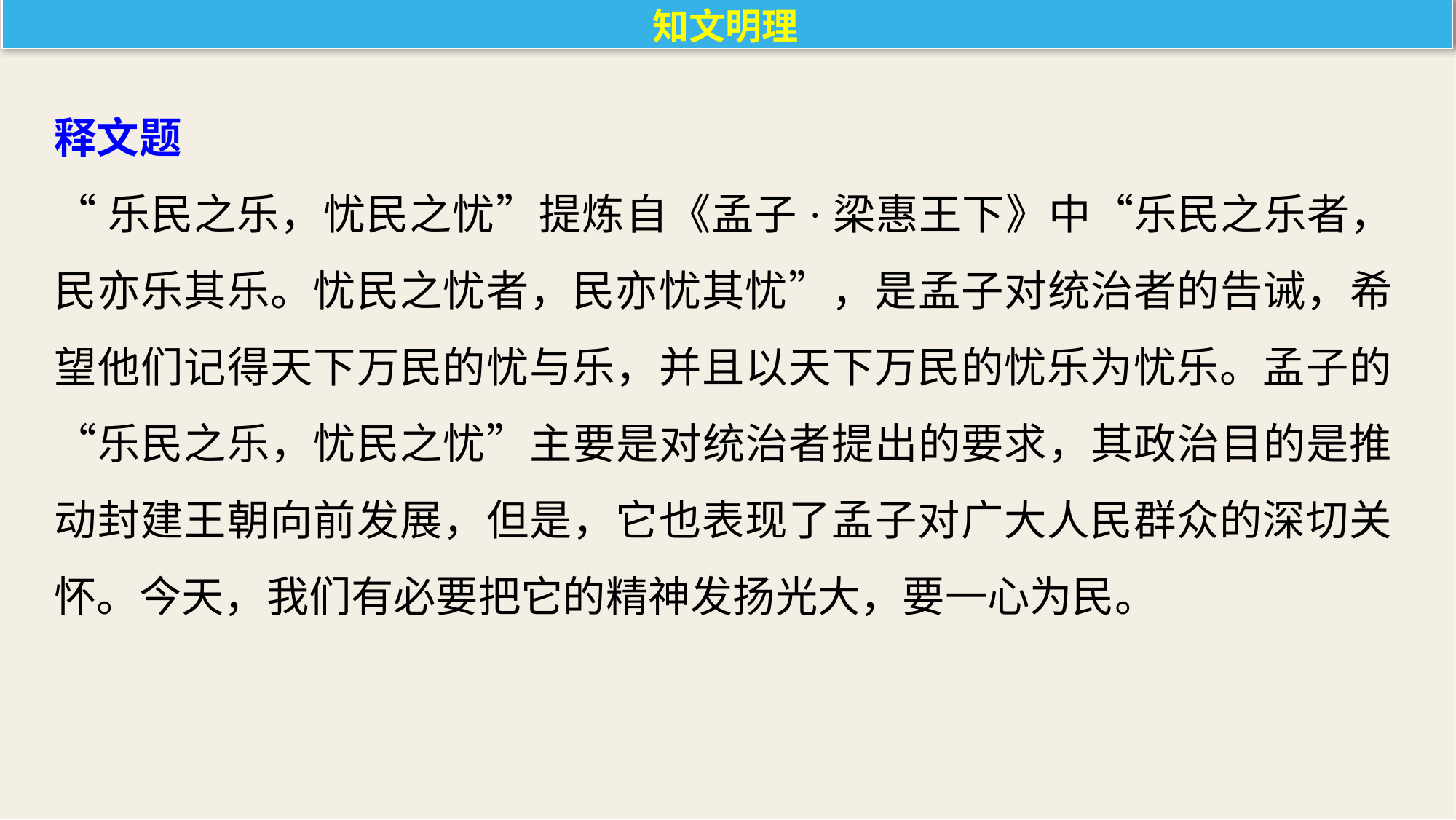

知文明理
释文题
“乐民之乐，忧民之忧”提炼自《孟子·梁惠王下》中“乐民之乐者，民亦乐其乐。忧民之忧者，民亦忧其忧”，是孟子对统治者的告诫，希望他们记得天下万民的忧与乐，并且以天下万民的忧乐为忧乐。孟子的“乐民之乐，忧民之忧”主要是对统治者提出的要求，其政治目的是推动封建王朝向前发展，但是，它也表现了孟子对广大人民群众的深切关怀。今天，我们有必要把它的精神发扬光大，要一心为民。